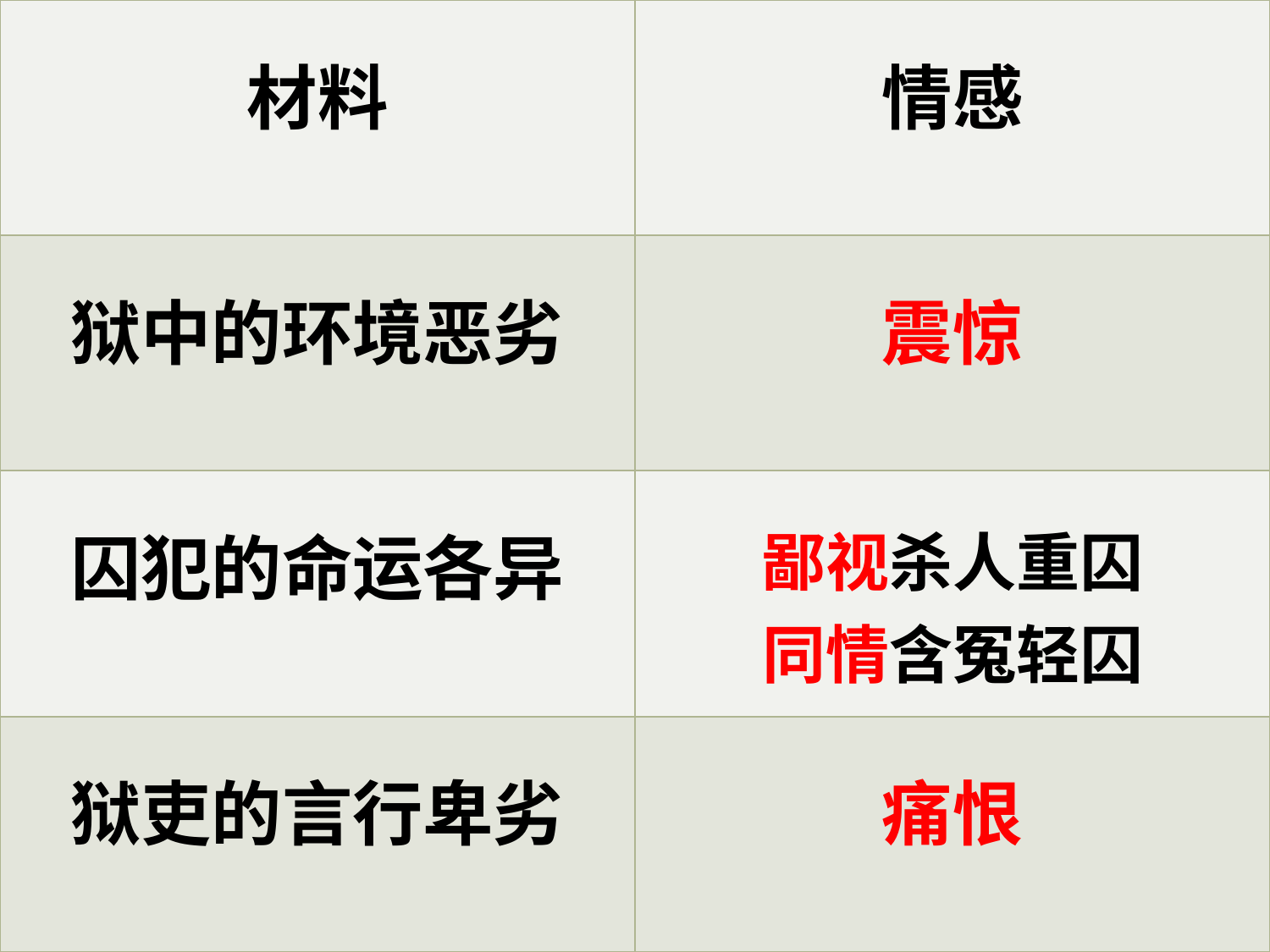

| 材料 | 情感 |
| --- | --- |
| 狱中的环境恶劣 | 震惊 |
| 囚犯的命运各异 | 鄙视杀人重囚 同情含冤轻囚 |
| 狱吏的言行卑劣 | 痛恨 |
#